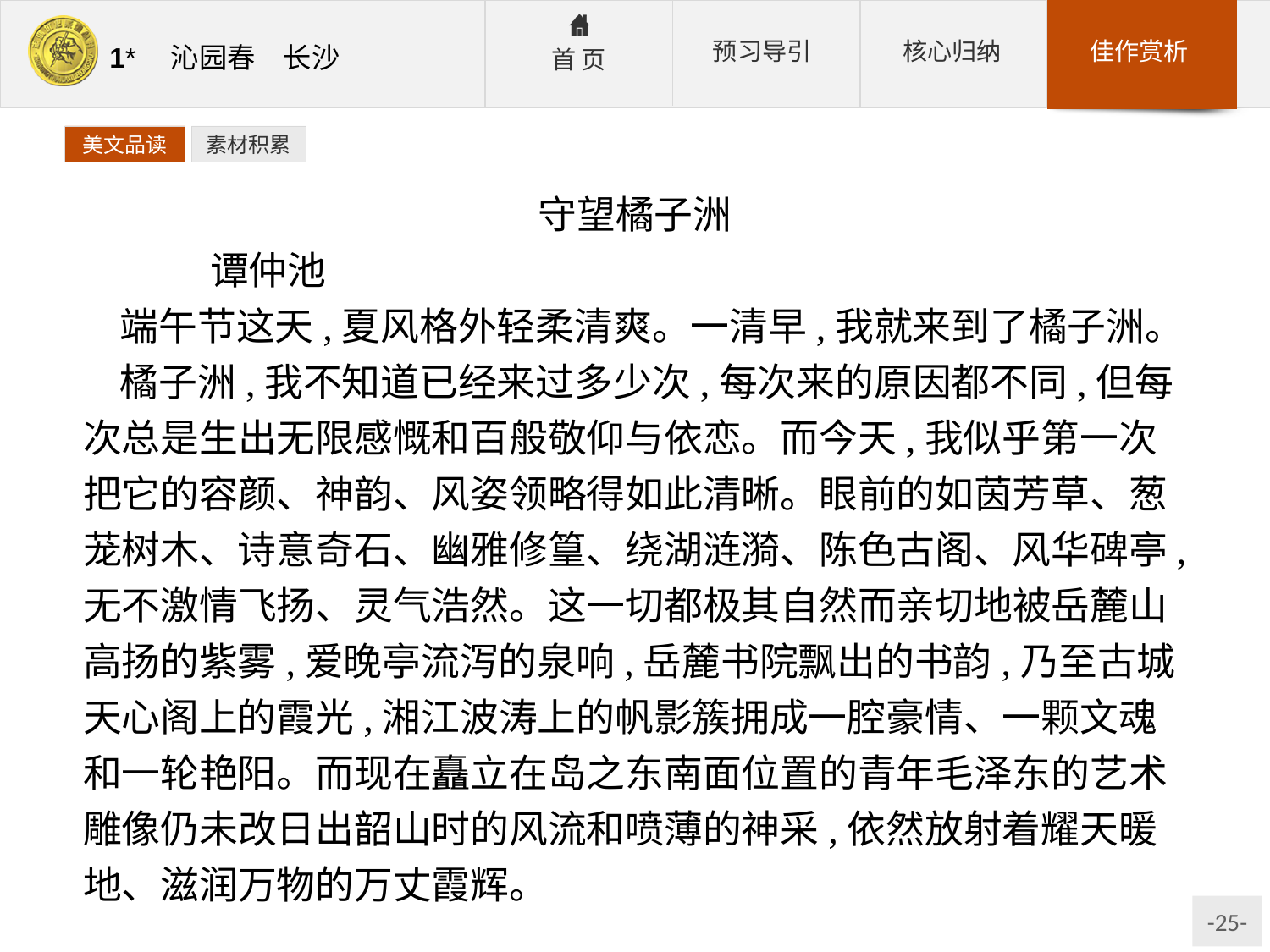

美文品读
素材积累
守望橘子洲
	谭仲池
端午节这天,夏风格外轻柔清爽。一清早,我就来到了橘子洲。
橘子洲,我不知道已经来过多少次,每次来的原因都不同,但每次总是生出无限感慨和百般敬仰与依恋。而今天,我似乎第一次把它的容颜、神韵、风姿领略得如此清晰。眼前的如茵芳草、葱茏树木、诗意奇石、幽雅修篁、绕湖涟漪、陈色古阁、风华碑亭,无不激情飞扬、灵气浩然。这一切都极其自然而亲切地被岳麓山高扬的紫雾,爱晚亭流泻的泉响,岳麓书院飘出的书韵,乃至古城天心阁上的霞光,湘江波涛上的帆影簇拥成一腔豪情、一颗文魂和一轮艳阳。而现在矗立在岛之东南面位置的青年毛泽东的艺术雕像仍未改日出韶山时的风流和喷薄的神采,依然放射着耀天暖地、滋润万物的万丈霞辉。